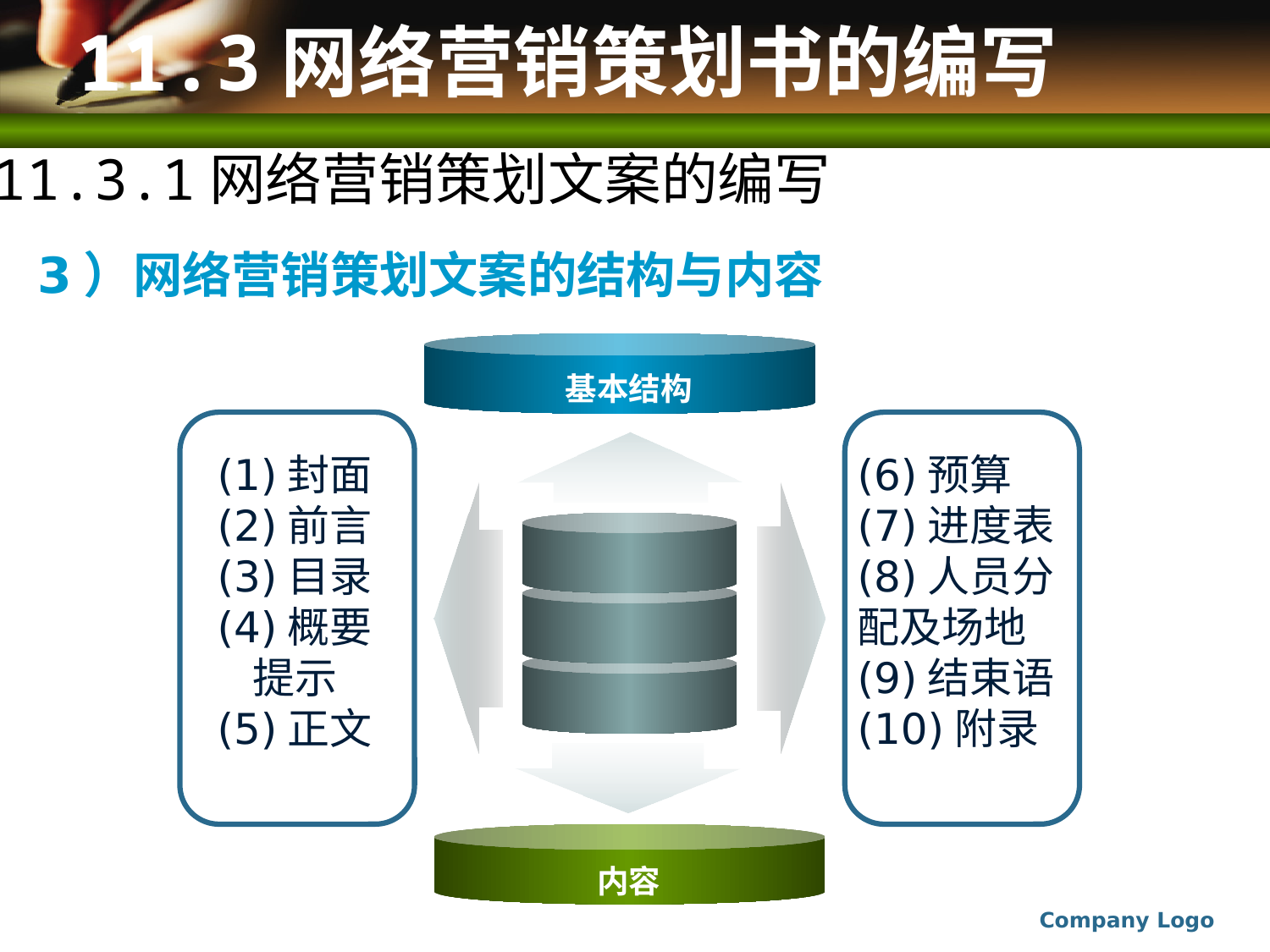

# 11.3网络营销策划书的编写
11.3.1网络营销策划文案的编写
3）网络营销策划文案的结构与内容

基本结构

(1)封面
(2)前言
(3)目录
(4)概要
提示
(5)正文

(6)预算(7)进度表
(8)人员分配及场地
(9)结束语
(10)附录

内容
Company Logo